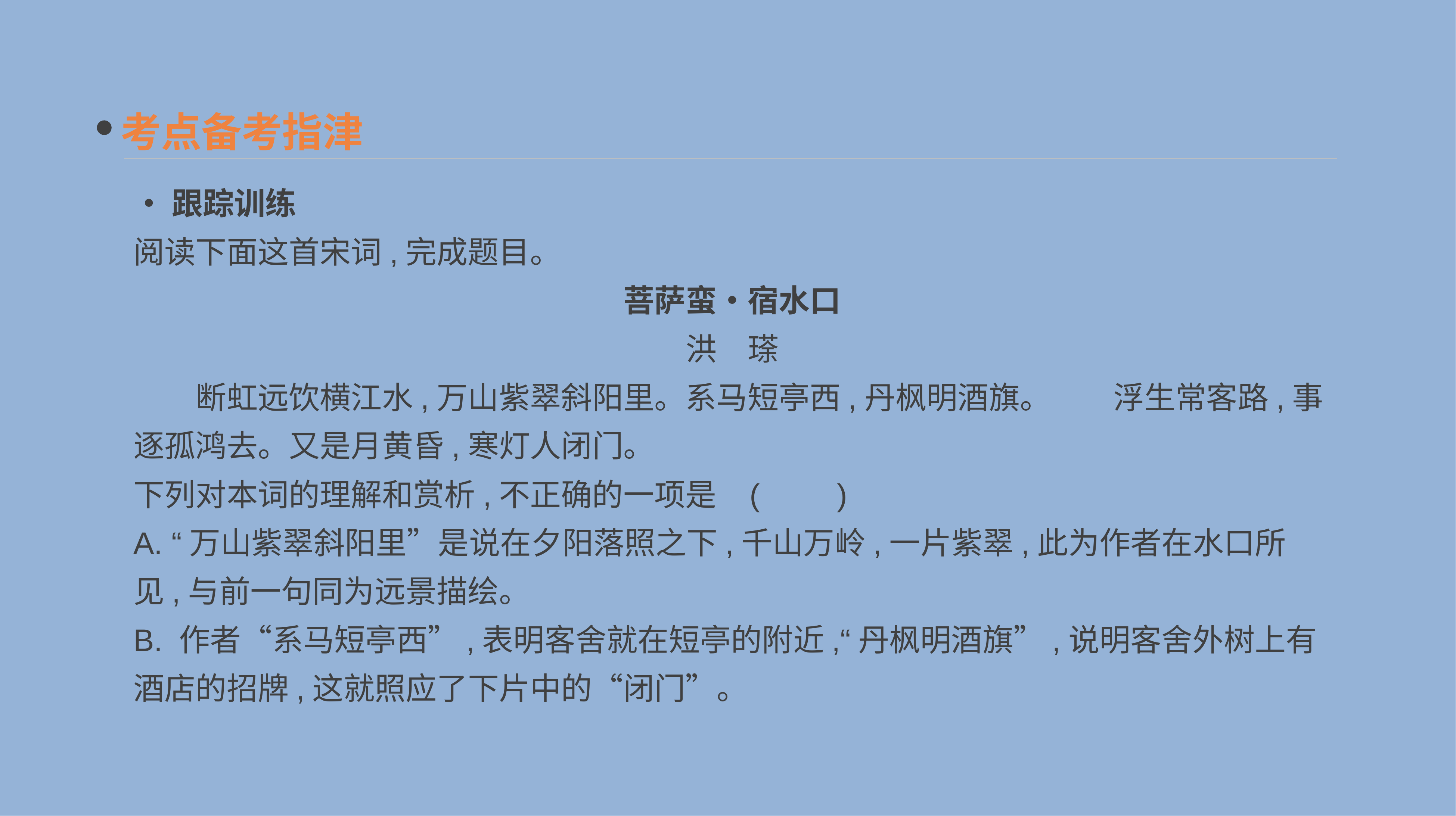

考点备考指津

•跟踪训练
阅读下面这首宋词,完成题目。
菩萨蛮•宿水口
洪　瑹
　　断虹远饮横江水,万山紫翠斜阳里。系马短亭西,丹枫明酒旗。　　浮生常客路,事逐孤鸿去。又是月黄昏,寒灯人闭门。
下列对本词的理解和赏析,不正确的一项是	(　　)
A. “万山紫翠斜阳里”是说在夕阳落照之下,千山万岭,一片紫翠,此为作者在水口所见,与前一句同为远景描绘。
B. 作者“系马短亭西”,表明客舍就在短亭的附近,“丹枫明酒旗”,说明客舍外树上有酒店的招牌,这就照应了下片中的“闭门”。